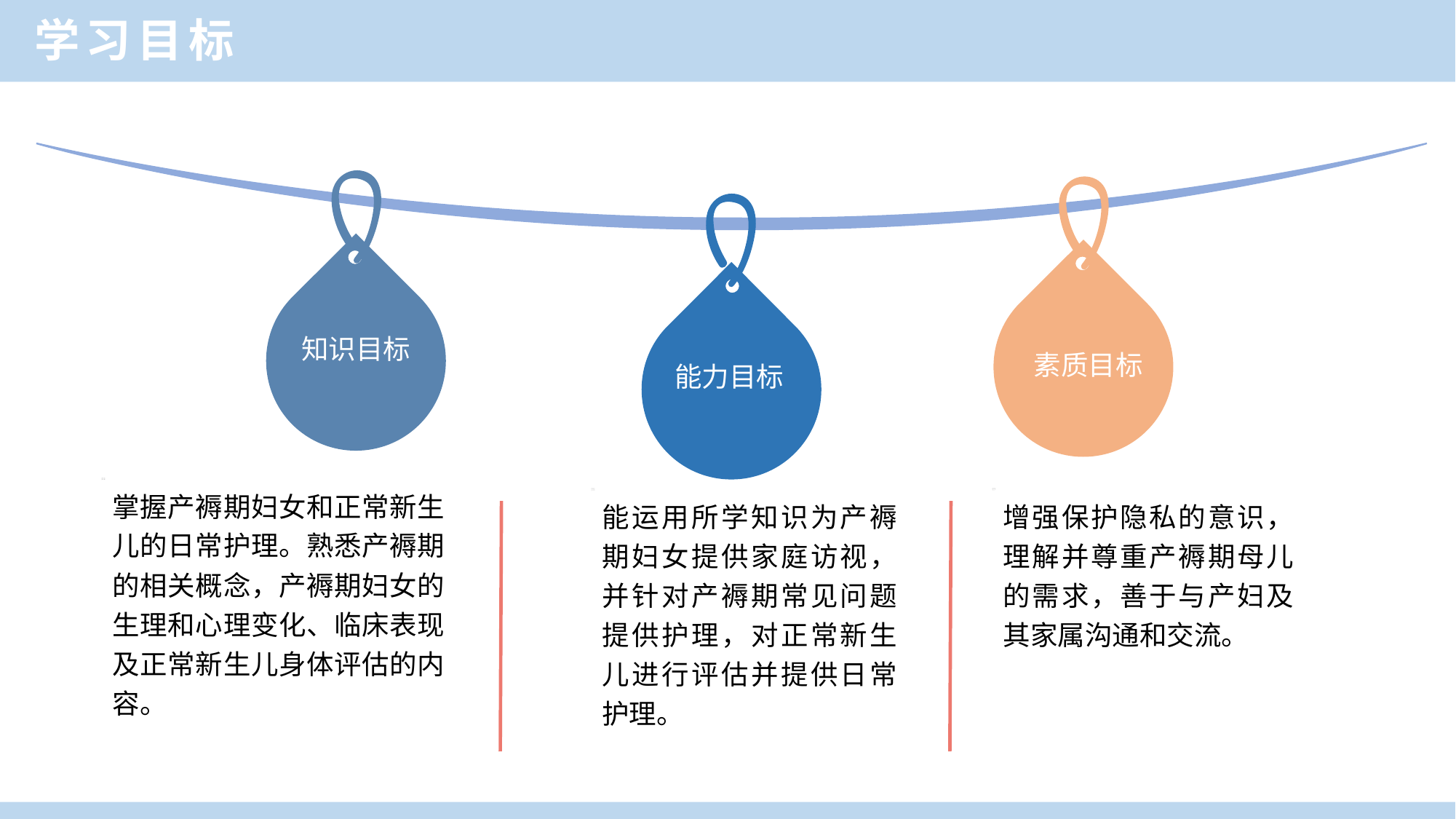

学习目标

知识目标

素质目标

能力目标
掌握产褥期妇女和正常新生儿的日常护理。熟悉产褥期的相关概念，产褥期妇女的生理和心理变化、临床表现及正常新生儿身体评估的内容。
能运用所学知识为产褥期妇女提供家庭访视，并针对产褥期常见问题提供护理，对正常新生儿进行评估并提供日常护理。
增强保护隐私的意识，理解并尊重产褥期母儿的需求，善于与产妇及其家属沟通和交流。